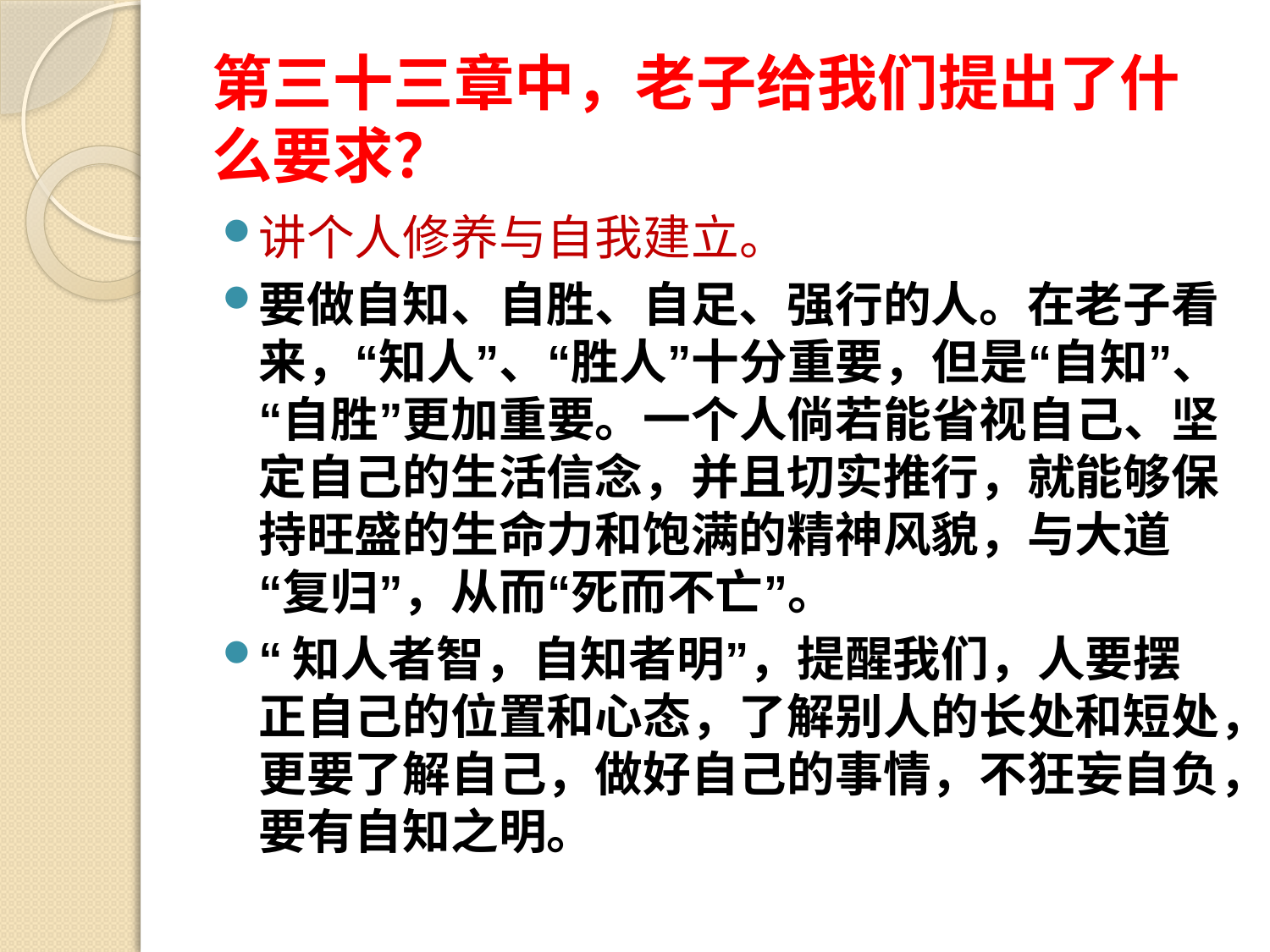

# 第三十三章中，老子给我们提出了什么要求？
讲个人修养与自我建立。
要做自知、自胜、自足、强行的人。在老子看来，“知人”、“胜人”十分重要，但是“自知”、“自胜”更加重要。一个人倘若能省视自己、坚定自己的生活信念，并且切实推行，就能够保持旺盛的生命力和饱满的精神风貌，与大道“复归”，从而“死而不亡”。
“知人者智，自知者明”，提醒我们，人要摆正自己的位置和心态，了解别人的长处和短处，更要了解自己，做好自己的事情，不狂妄自负，要有自知之明。